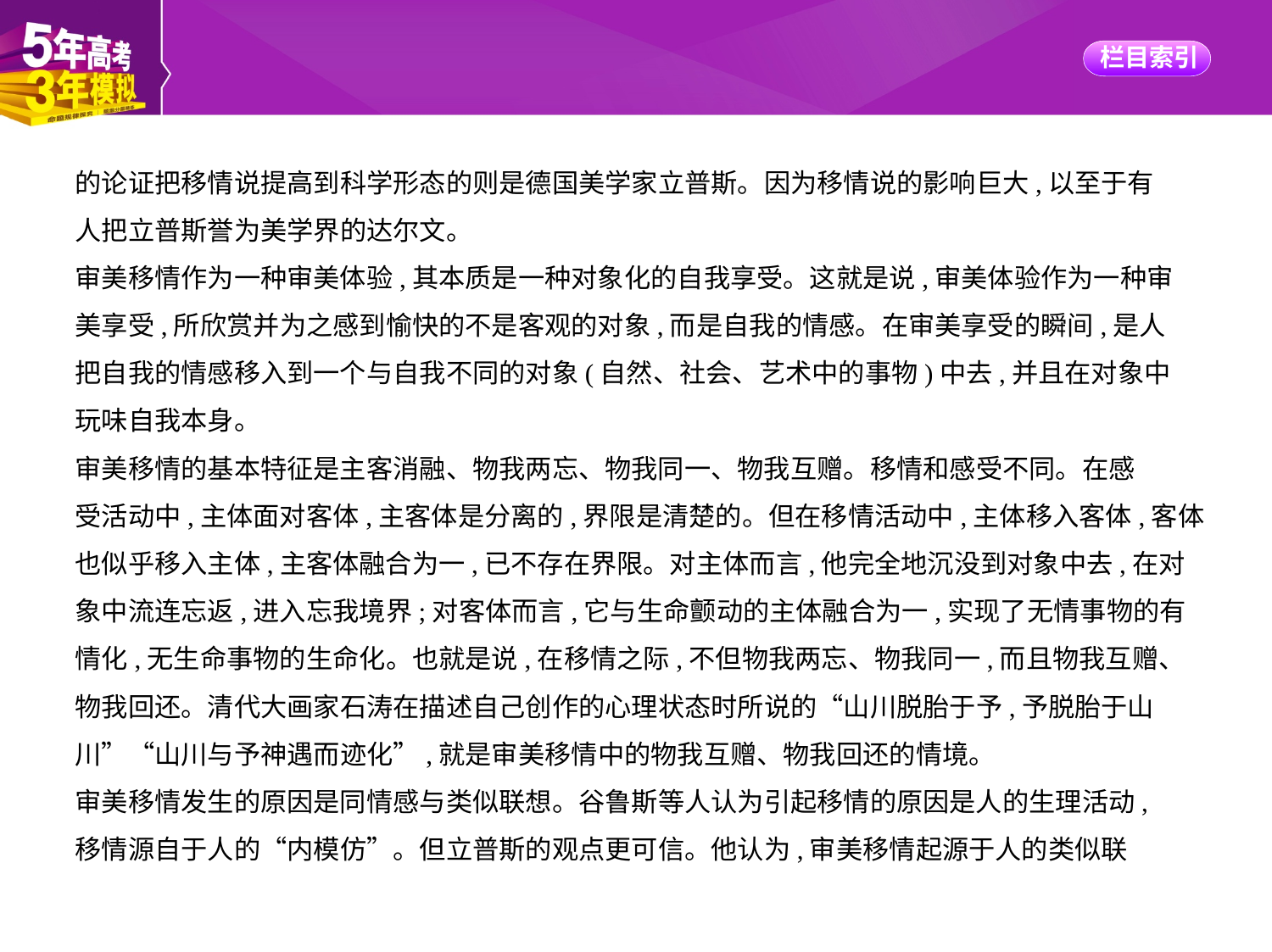

的论证把移情说提高到科学形态的则是德国美学家立普斯。因为移情说的影响巨大,以至于有
人把立普斯誉为美学界的达尔文。
审美移情作为一种审美体验,其本质是一种对象化的自我享受。这就是说,审美体验作为一种审
美享受,所欣赏并为之感到愉快的不是客观的对象,而是自我的情感。在审美享受的瞬间,是人
把自我的情感移入到一个与自我不同的对象(自然、社会、艺术中的事物)中去,并且在对象中
玩味自我本身。
审美移情的基本特征是主客消融、物我两忘、物我同一、物我互赠。移情和感受不同。在感
受活动中,主体面对客体,主客体是分离的,界限是清楚的。但在移情活动中,主体移入客体,客体
也似乎移入主体,主客体融合为一,已不存在界限。对主体而言,他完全地沉没到对象中去,在对
象中流连忘返,进入忘我境界;对客体而言,它与生命颤动的主体融合为一,实现了无情事物的有
情化,无生命事物的生命化。也就是说,在移情之际,不但物我两忘、物我同一,而且物我互赠、
物我回还。清代大画家石涛在描述自己创作的心理状态时所说的“山川脱胎于予,予脱胎于山
川”“山川与予神遇而迹化”,就是审美移情中的物我互赠、物我回还的情境。
审美移情发生的原因是同情感与类似联想。谷鲁斯等人认为引起移情的原因是人的生理活动,
移情源自于人的“内模仿”。但立普斯的观点更可信。他认为,审美移情起源于人的类似联